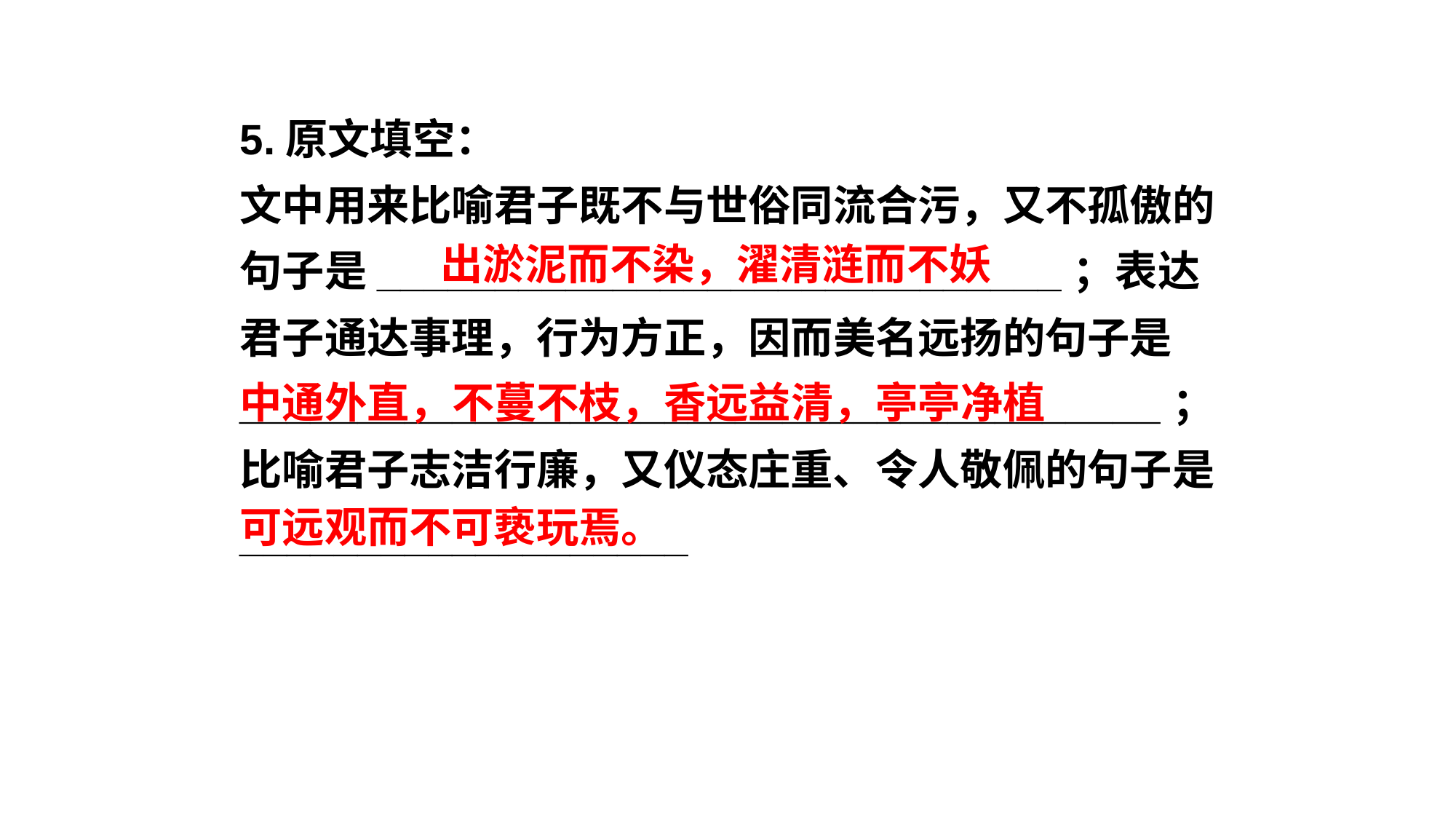

5.原文填空：
文中用来比喻君子既不与世俗同流合污，又不孤傲的句子是_____________________________；表达君子通达事理，行为方正，因而美名远扬的句子是_______________________________________；比喻君子志洁行廉，又仪态庄重、令人敬佩的句子是___________________
   出淤泥而不染，濯清涟而不妖
  中通外直，不蔓不枝，香远益清，亭亭净植
可远观而不可亵玩焉。